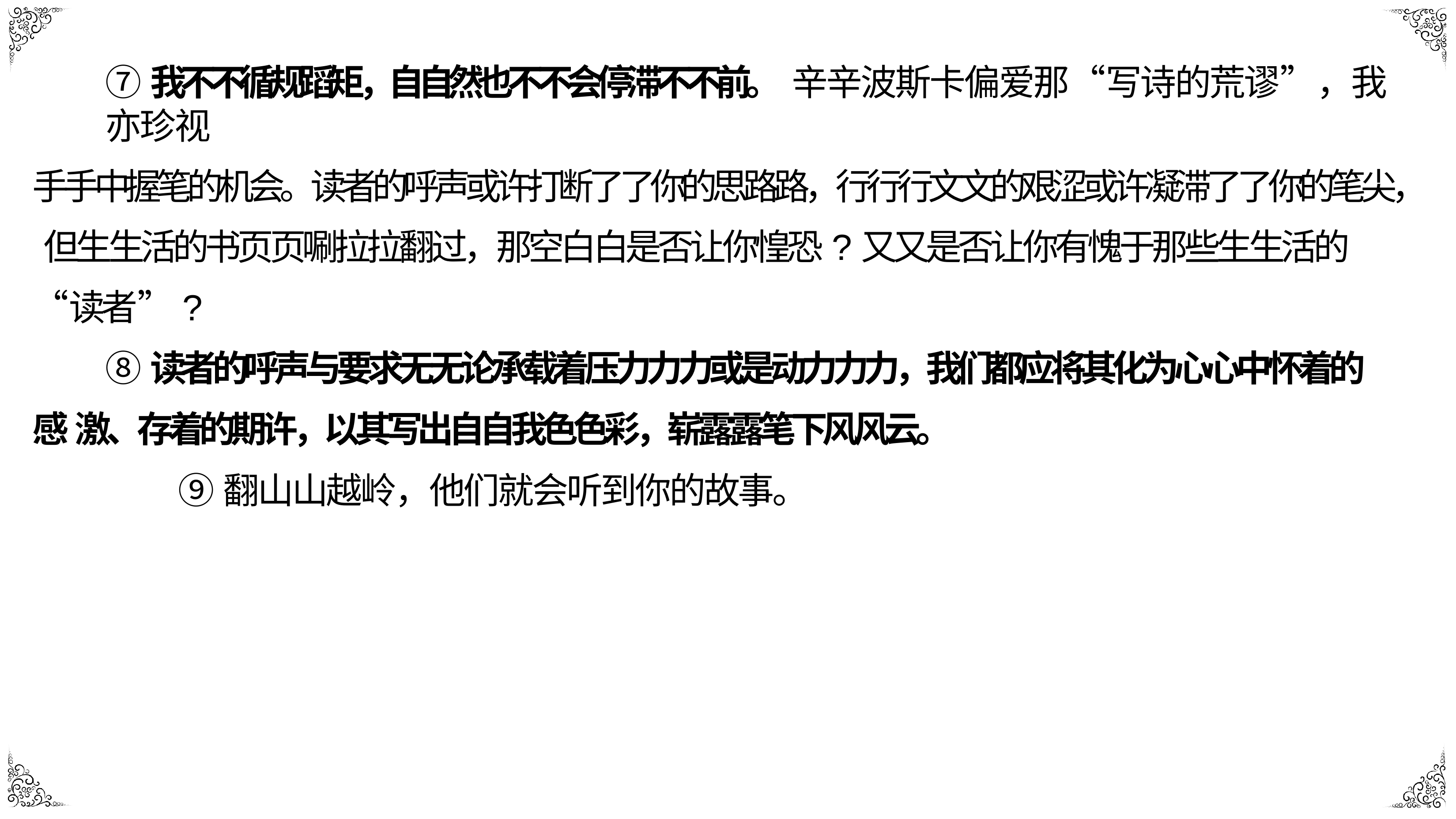

⑦我不不循规蹈矩，⾃自然也不不会停滞不不前。  ⾟辛波斯卡偏爱那“写诗的荒谬”，我亦珍视
⼿手中握笔的机会。读者的呼声或许打断了了你的思路路，⾏行行⽂文的艰涩或许凝滞了了你的笔尖，  但⽣生活的书⻚页唰拉拉翻过，那空⽩白是否让你惶恐?⼜又是否让你有愧于那些⽣生活的“读者”?
⑧读者的呼声与要求⽆无论承载着压⼒力力或是动⼒力力，我们都应将其化为⼼心中怀着的感  激、存着的期许，以其写出⾃自我⾊色彩，崭露露笔下⻛风云。
⑨翻⼭山越岭，他们就会听到你的故事。